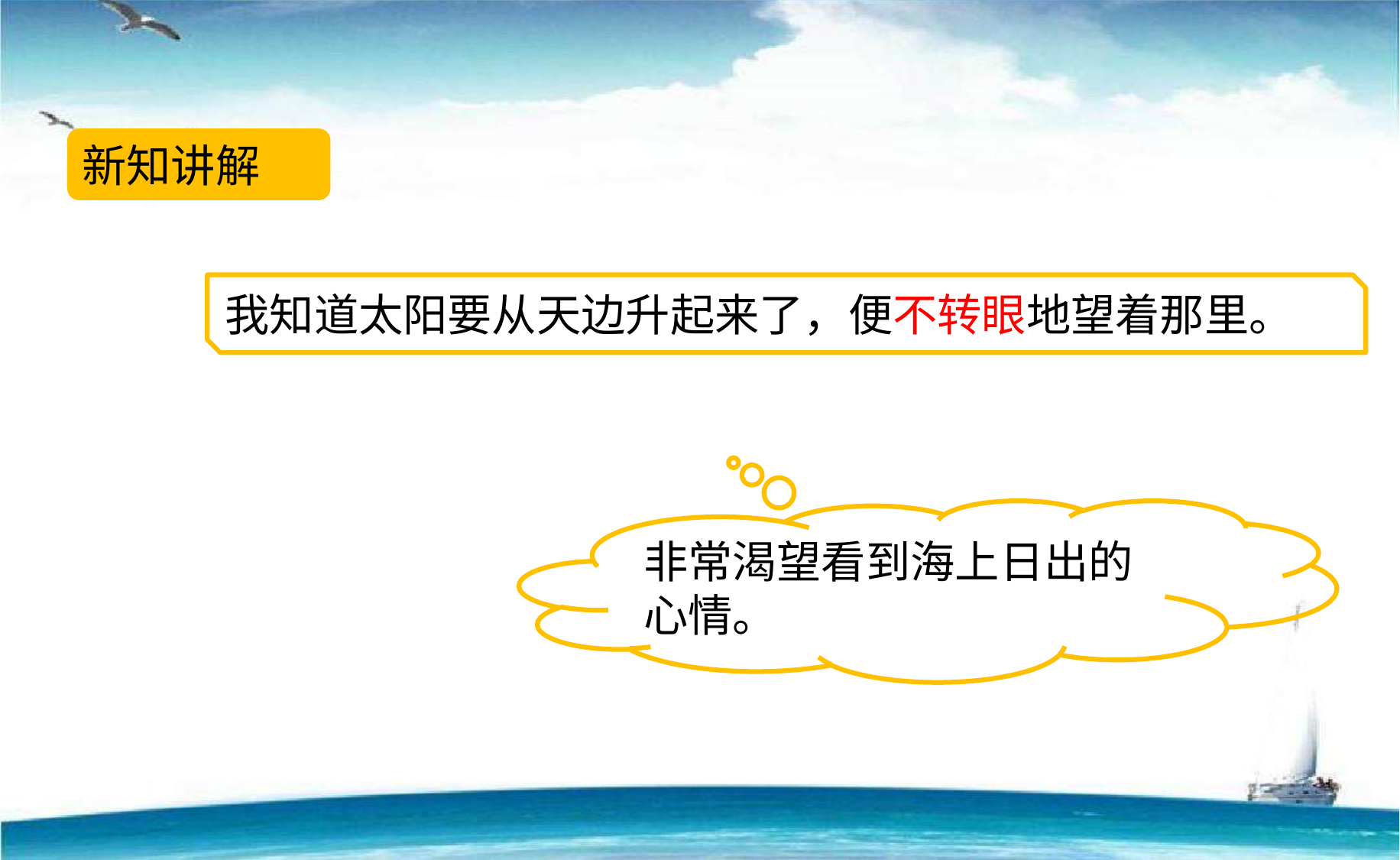

新知讲解
我知道太阳要从天边升起来了，便不转眼地望着那里。
非常渴望看到海上日出的心情。